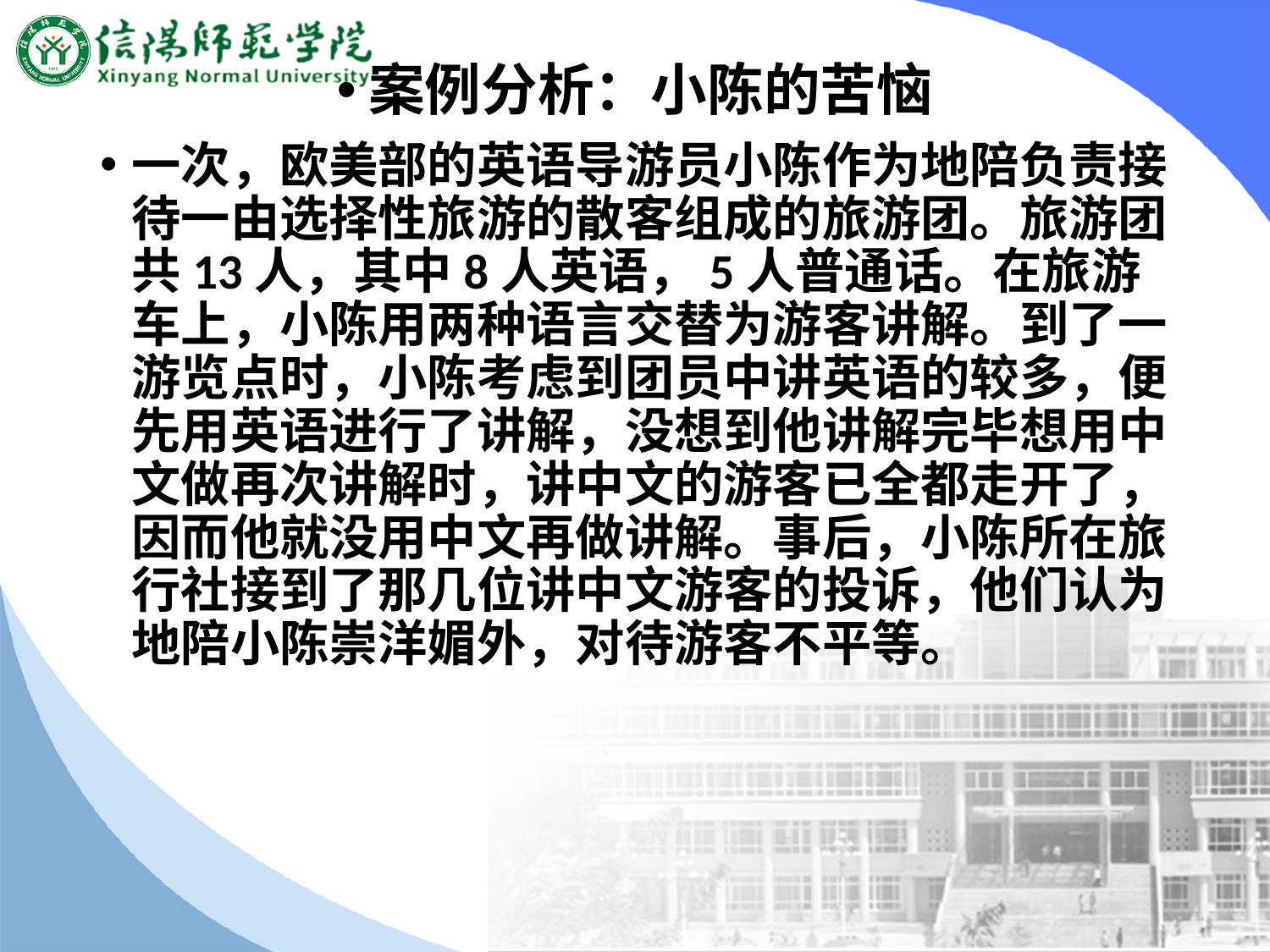

#
案例分析：小陈的苦恼
一次，欧美部的英语导游员小陈作为地陪负责接待一由选择性旅游的散客组成的旅游团。旅游团共13人，其中8人英语，5人普通话。在旅游车上，小陈用两种语言交替为游客讲解。到了一游览点时，小陈考虑到团员中讲英语的较多，便先用英语进行了讲解，没想到他讲解完毕想用中文做再次讲解时，讲中文的游客已全都走开了，因而他就没用中文再做讲解。事后，小陈所在旅行社接到了那几位讲中文游客的投诉，他们认为地陪小陈崇洋媚外，对待游客不平等。